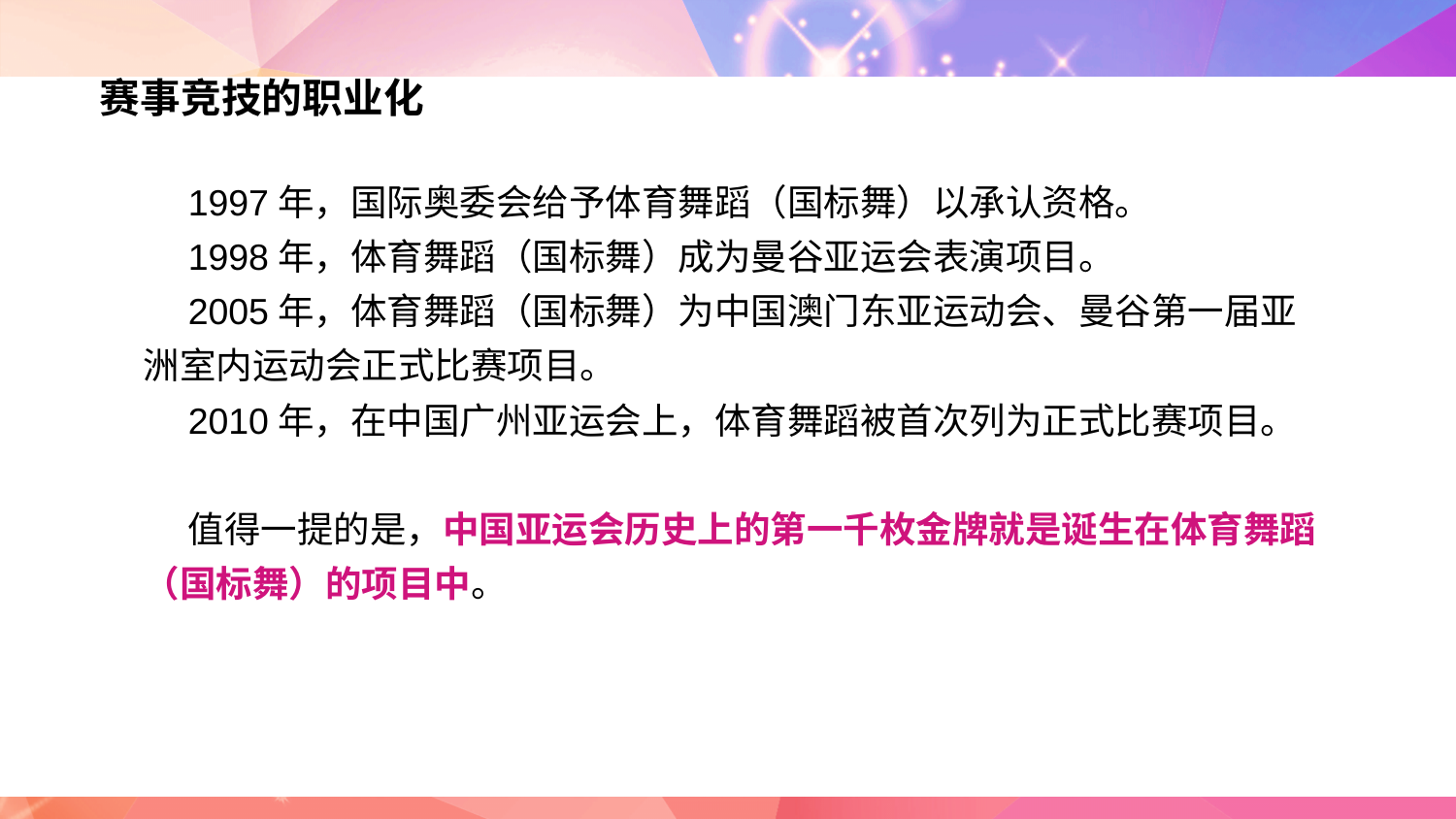

赛事竞技的职业化

1997年，国际奥委会给予体育舞蹈（国标舞）以承认资格。
1998年，体育舞蹈（国标舞）成为曼谷亚运会表演项目。
2005年，体育舞蹈（国标舞）为中国澳门东亚运动会、曼谷第一届亚洲室内运动会正式比赛项目。
2010年，在中国广州亚运会上，体育舞蹈被首次列为正式比赛项目。

值得一提的是，中国亚运会历史上的第一千枚金牌就是诞生在体育舞蹈（国标舞）的项目中。